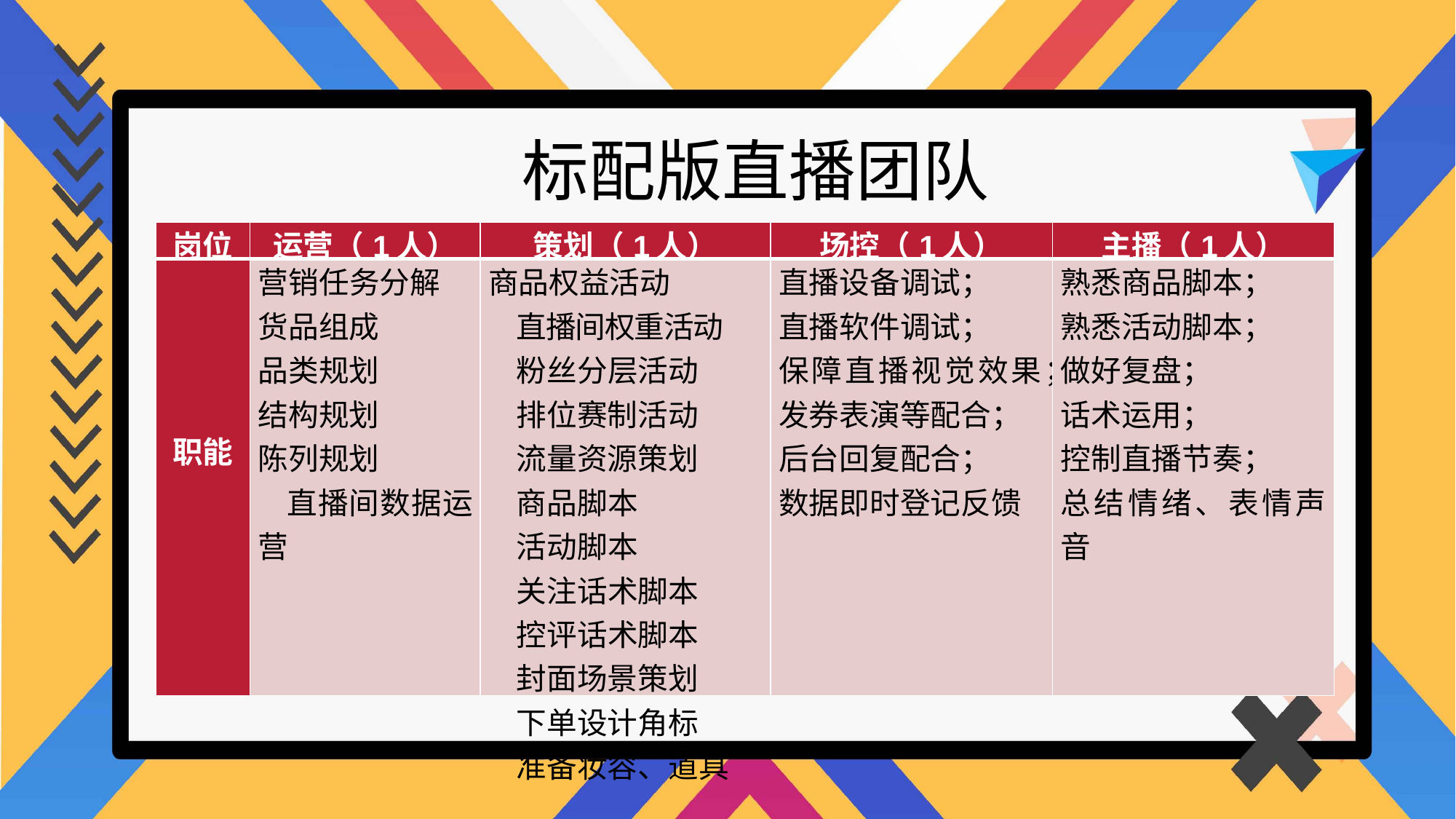

标配版直播团队
| 岗位 | 运营（1人） | 策划（1人） | 场控（1人） | 主播（1人） |
| --- | --- | --- | --- | --- |
| 职能 | 营销任务分解 货品组成 品类规划 结构规划 陈列规划 直播间数据运营 | 商品权益活动 直播间权重活动 粉丝分层活动 排位赛制活动 流量资源策划 商品脚本 活动脚本 关注话术脚本 控评话术脚本 封面场景策划 下单设计角标 准备妆容、道具 | 直播设备调试； 直播软件调试； 保障直播视觉效果； 发券表演等配合； 后台回复配合； 数据即时登记反馈 | 熟悉商品脚本； 熟悉活动脚本； 做好复盘； 话术运用； 控制直播节奏； 总结情绪、表情声音 |